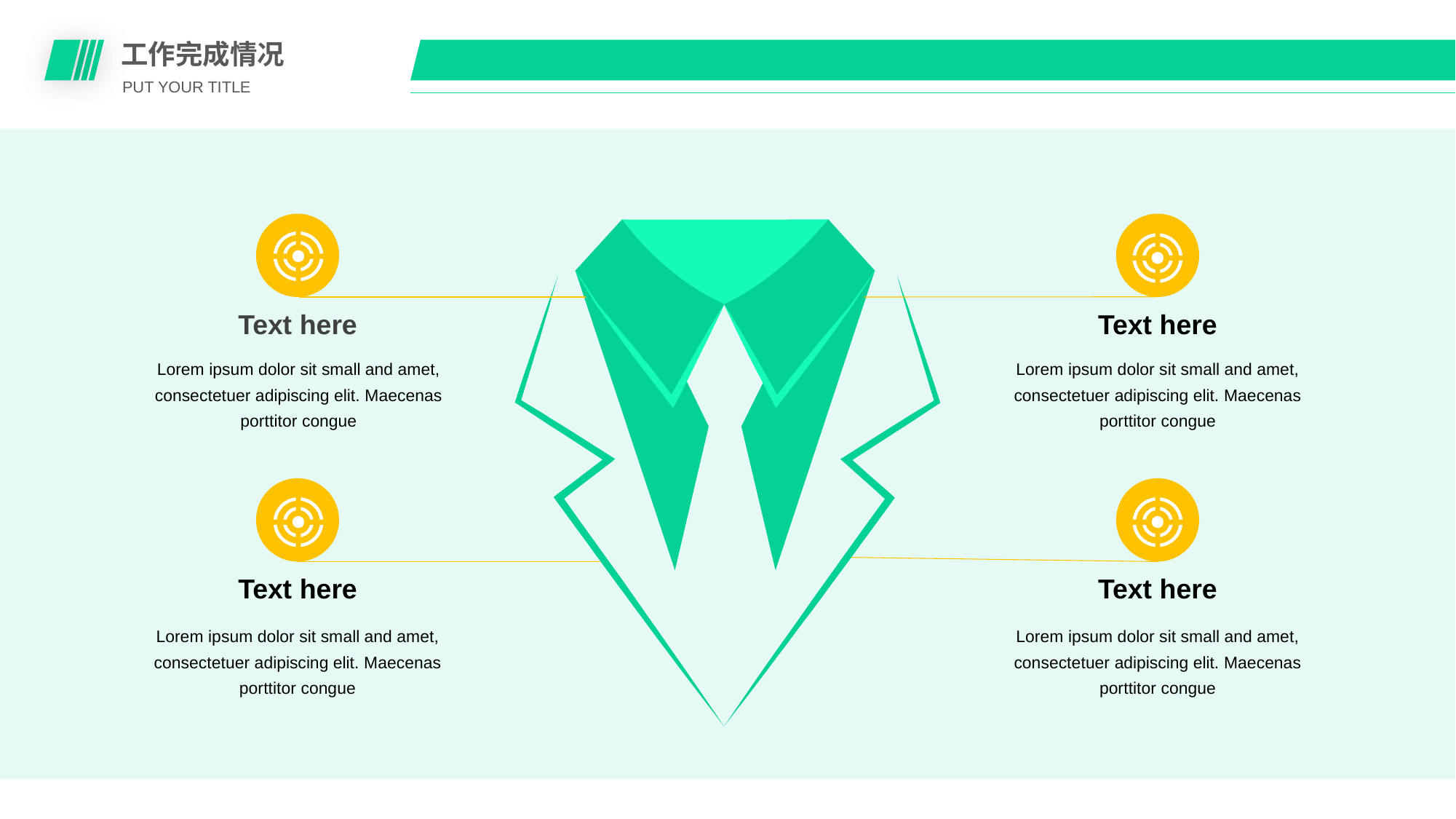

工作完成情况

PUT YOUR TITLE

Text here
Lorem ipsum dolor sit small and amet, consectetuer adipiscing elit. Maecenas porttitor congue
Text here
Lorem ipsum dolor sit small and amet, consectetuer adipiscing elit. Maecenas porttitor congue

Text here
Lorem ipsum dolor sit small and amet, consectetuer adipiscing elit. Maecenas porttitor congue
Text here
Lorem ipsum dolor sit small and amet, consectetuer adipiscing elit. Maecenas porttitor congue